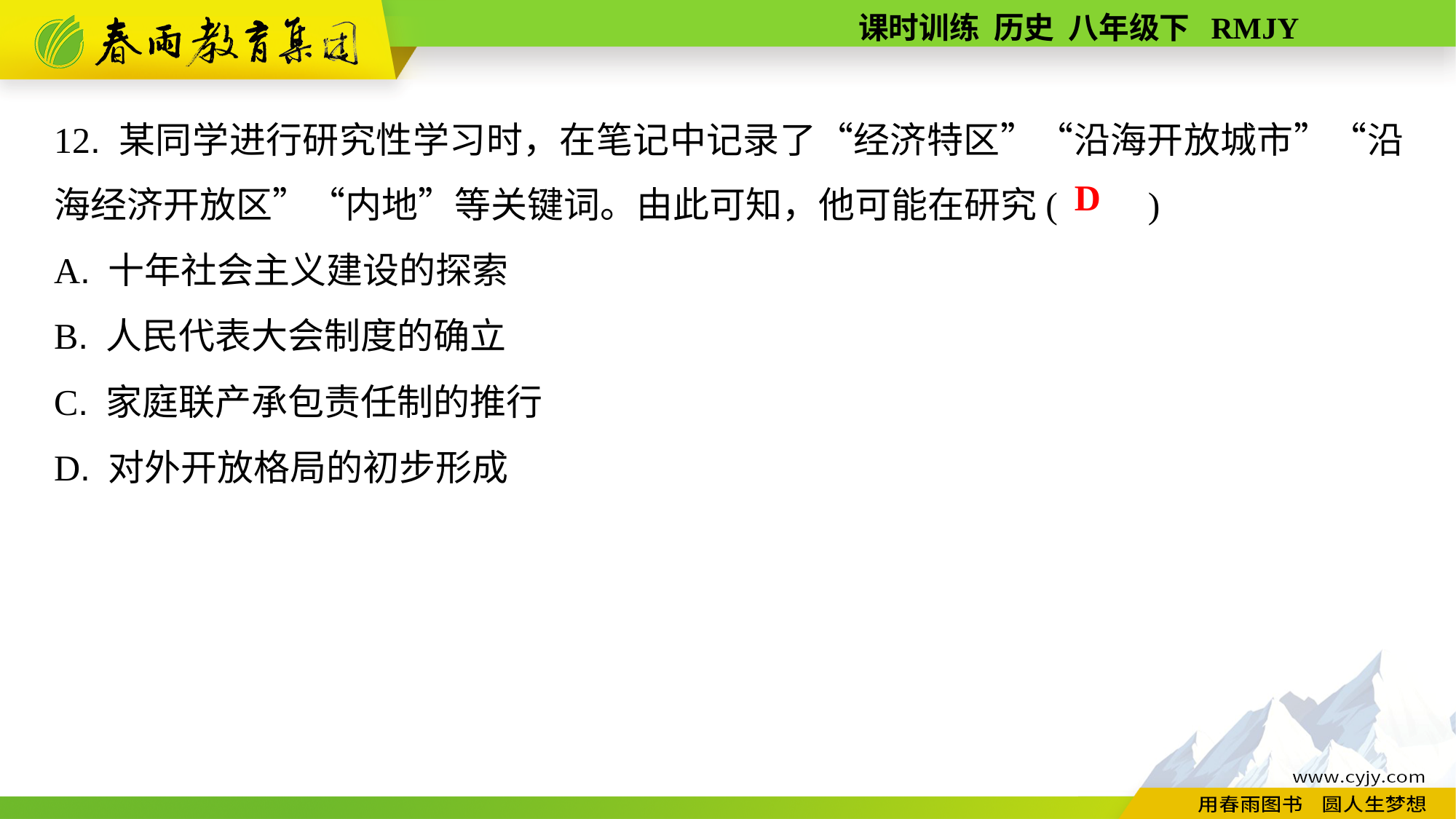

12. 某同学进行研究性学习时，在笔记中记录了“经济特区”“沿海开放城市”“沿海经济开放区”“内地”等关键词。由此可知，他可能在研究(　　)
A. 十年社会主义建设的探索
B. 人民代表大会制度的确立
C. 家庭联产承包责任制的推行
D. 对外开放格局的初步形成
D